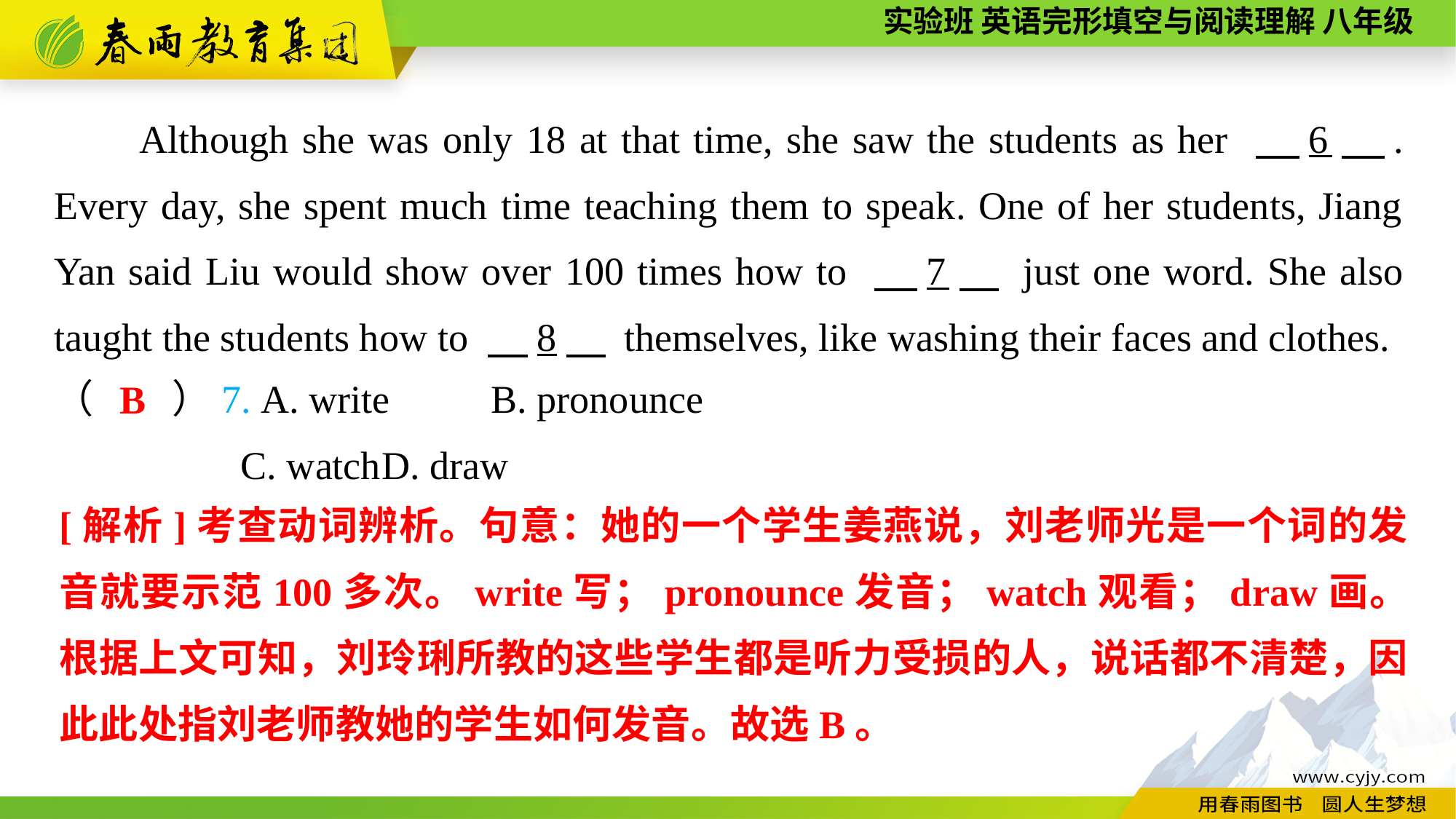

Although she was only 18 at that time, she saw the students as her 　6　. Every day, she spent much time teaching them to speak. One of her students, Jiang Yan said Liu would show over 100 times how to 　7　 just one word. She also taught the students how to 　8　 themselves, like washing their faces and clothes.
（　　）7. A. write	B. pronounce
                   C. watch	D. draw
B
[解析]考查动词辨析。句意：她的一个学生姜燕说，刘老师光是一个词的发音就要示范100多次。write写；pronounce发音；watch观看；draw画。根据上文可知，刘玲琍所教的这些学生都是听力受损的人，说话都不清楚，因此此处指刘老师教她的学生如何发音。故选B。